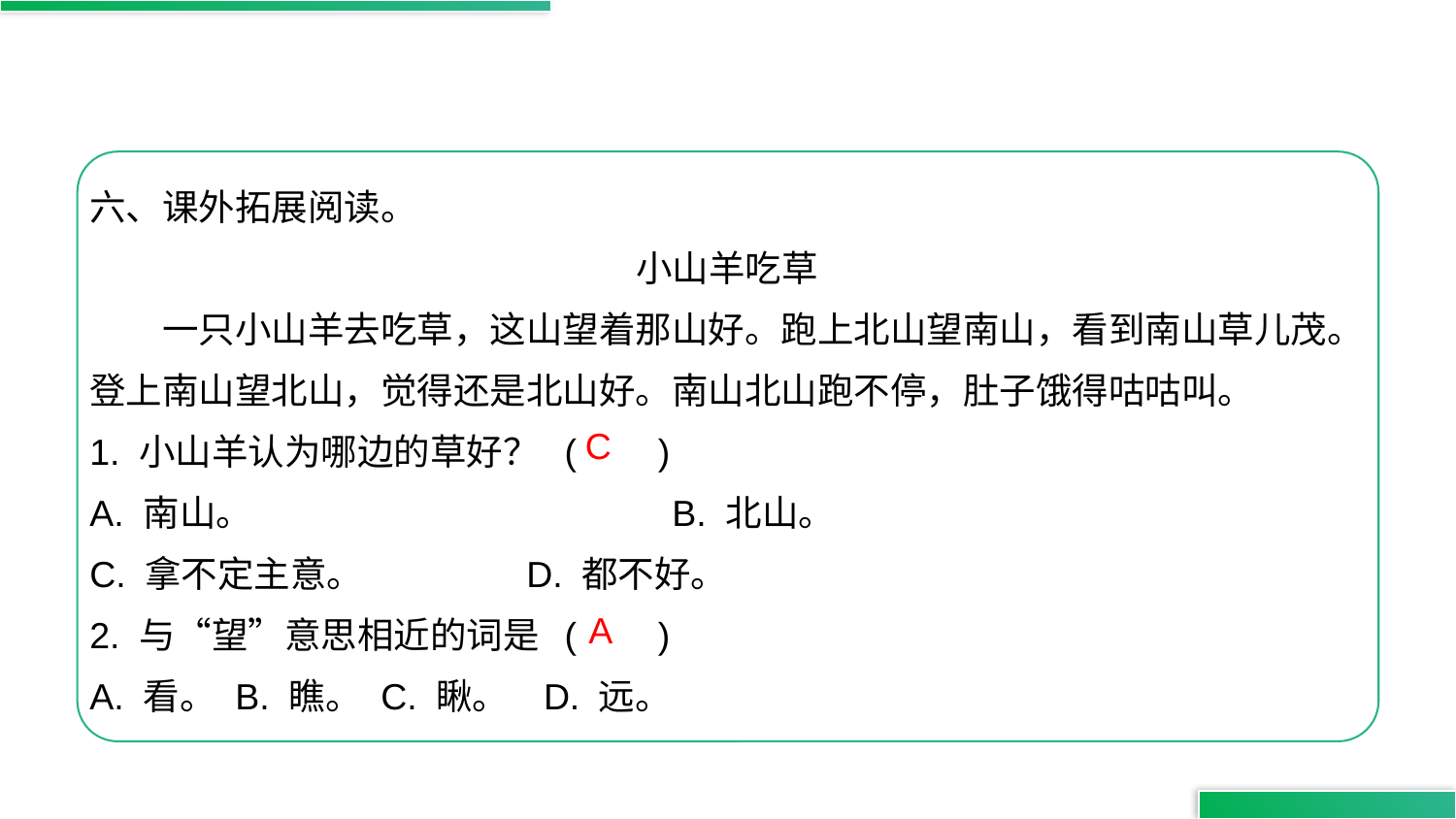

六、课外拓展阅读。
小山羊吃草
　　一只小山羊去吃草，这山望着那山好。跑上北山望南山，看到南山草儿茂。登上南山望北山，觉得还是北山好。南山北山跑不停，肚子饿得咕咕叫。
1. 小山羊认为哪边的草好？  (        )
A. 南山。			B. 北山。
C. 拿不定主意。		D. 都不好。
2. 与“望”意思相近的词是  (        )
A. 看。 	B. 瞧。	C. 瞅。	 D. 远。
C
A